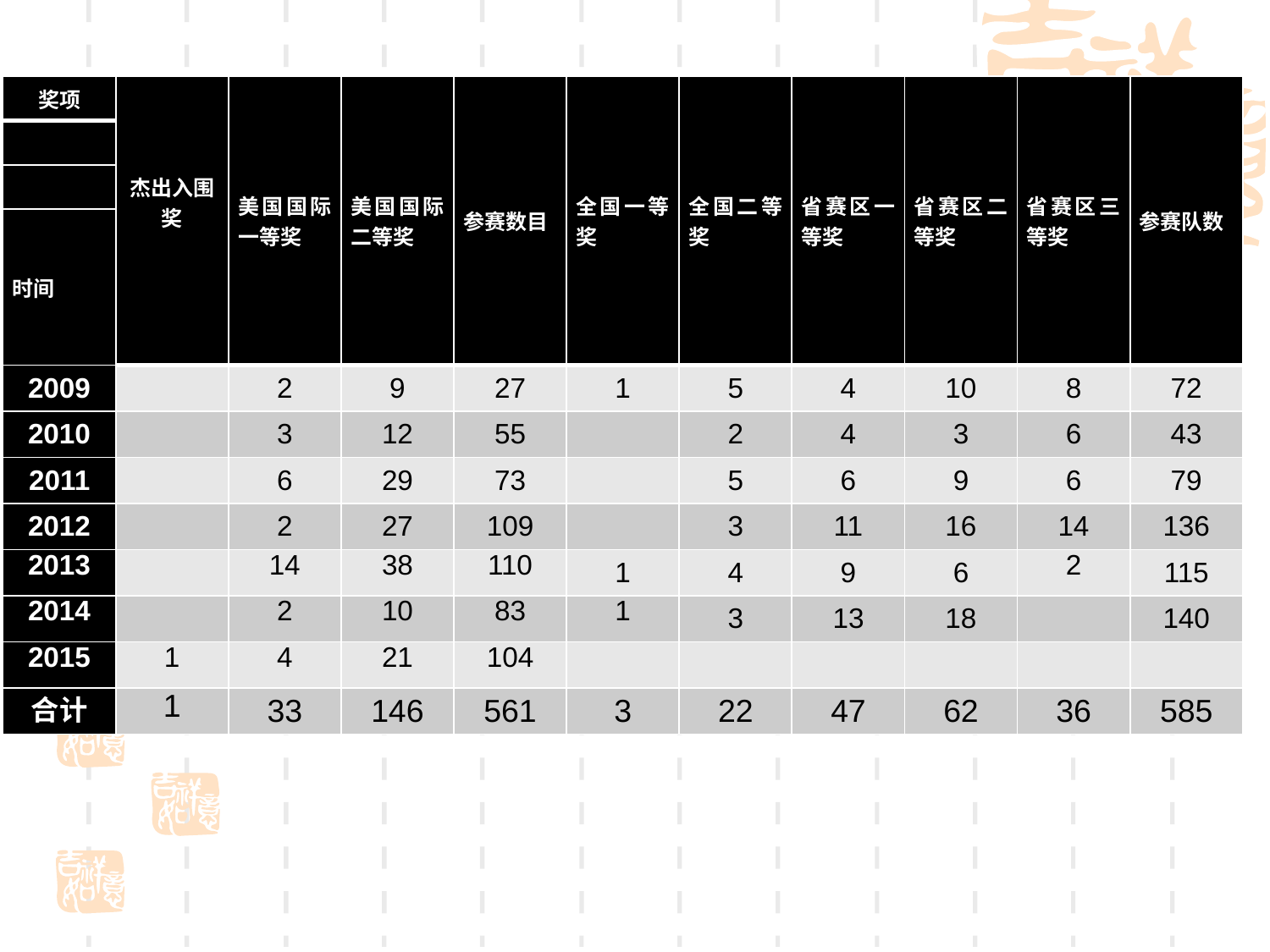

#
| 奖项 | 杰出入围奖 | 美国国际一等奖 | 美国国际二等奖 | 参赛数目 | 全国一等奖 | 全国二等奖 | 省赛区一等奖 | 省赛区二等奖 | 省赛区三等奖 | 参赛队数 |
| --- | --- | --- | --- | --- | --- | --- | --- | --- | --- | --- |
|  |  |  |  |  |  |  |  |  |  |  |
|  |  |  |  |  |  |  |  |  |  |  |
| 时间 |  |  |  |  |  |  |  |  |  |  |
| 2009 |  | 2 | 9 | 27 | 1 | 5 | 4 | 10 | 8 | 72 |
| 2010 |  | 3 | 12 | 55 |  | 2 | 4 | 3 | 6 | 43 |
| 2011 |  | 6 | 29 | 73 |  | 5 | 6 | 9 | 6 | 79 |
| 2012 |  | 2 | 27 | 109 |  | 3 | 11 | 16 | 14 | 136 |
| 2013 |  | 14 | 38 | 110 | 1 | 4 | 9 | 6 | 2 | 115 |
| 2014 |  | 2 | 10 | 83 | 1 | 3 | 13 | 18 |  | 140 |
| 2015 | 1 | 4 | 21 | 104 |  |  |  |  |  |  |
| 合计 | 1 | 33 | 146 | 561 | 3 | 22 | 47 | 62 | 36 | 585 |